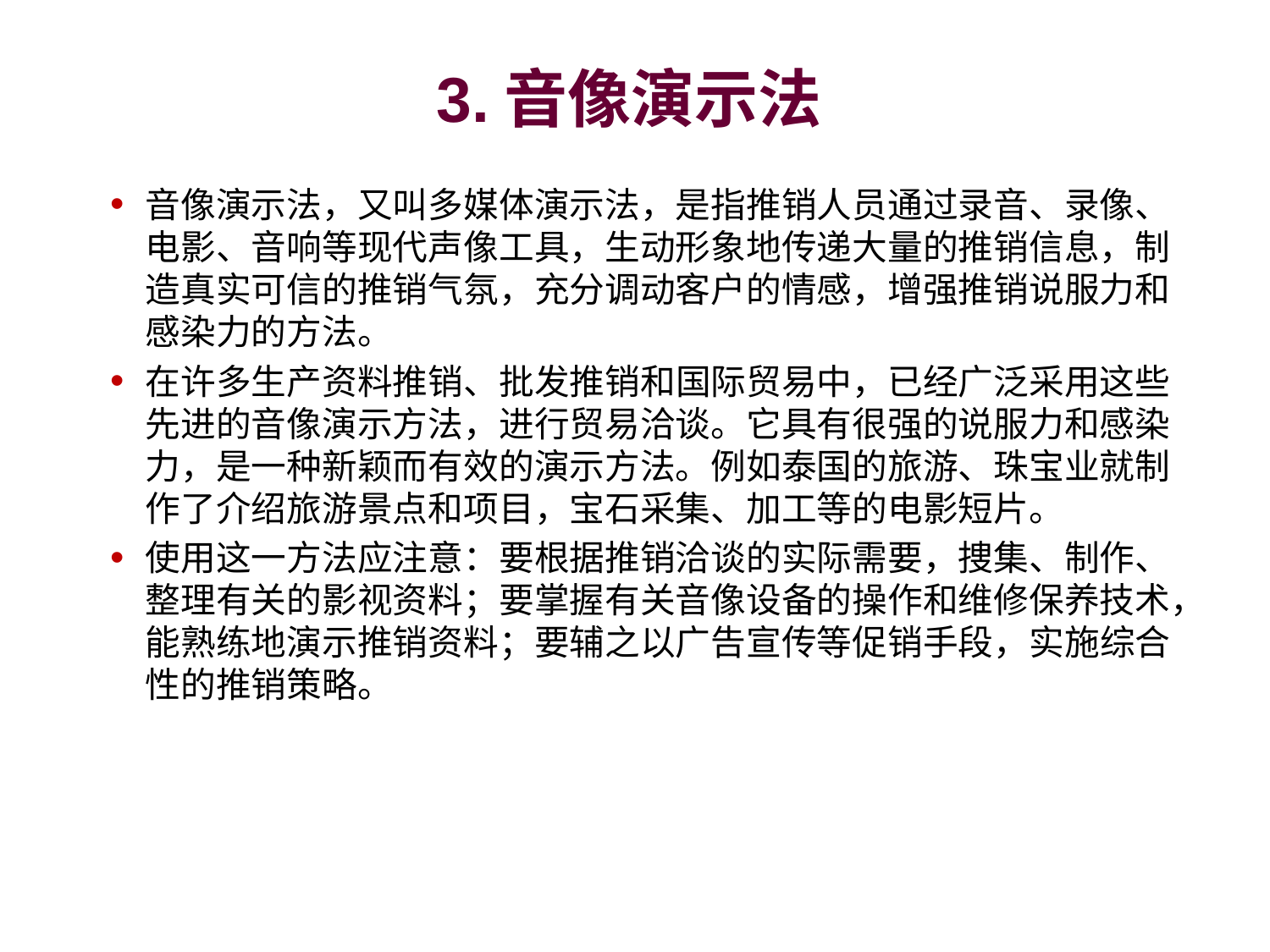

# 3.音像演示法
音像演示法，又叫多媒体演示法，是指推销人员通过录音、录像、电影、音响等现代声像工具，生动形象地传递大量的推销信息，制造真实可信的推销气氛，充分调动客户的情感，增强推销说服力和感染力的方法。
在许多生产资料推销、批发推销和国际贸易中，已经广泛采用这些先进的音像演示方法，进行贸易洽谈。它具有很强的说服力和感染力，是一种新颖而有效的演示方法。例如泰国的旅游、珠宝业就制作了介绍旅游景点和项目，宝石采集、加工等的电影短片。
使用这一方法应注意：要根据推销洽谈的实际需要，捜集、制作、整理有关的影视资料；要掌握有关音像设备的操作和维修保养技术，能熟练地演示推销资料；要辅之以广告宣传等促销手段，实施综合性的推销策略。